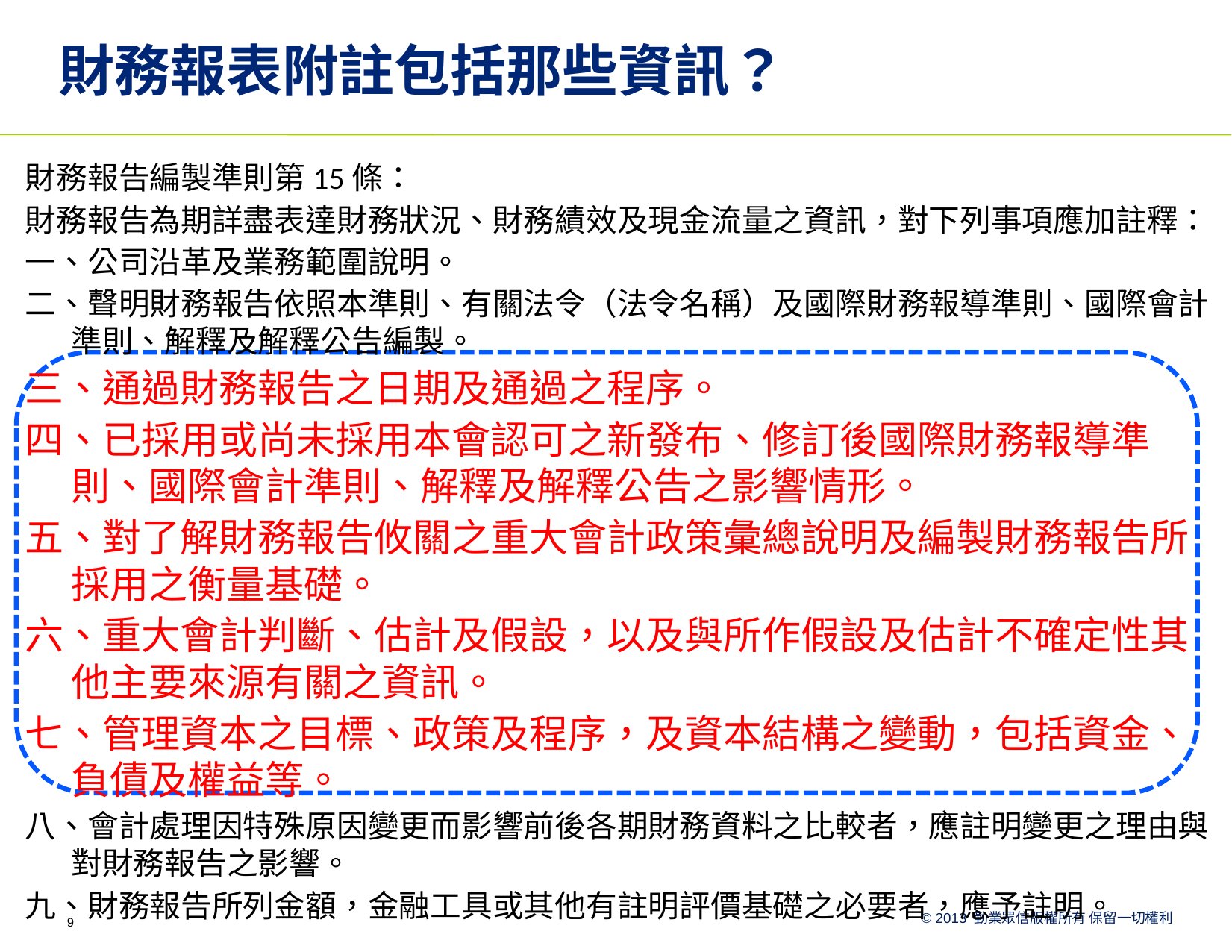

# 財務報表附註包括那些資訊？
財務報告編製準則第15條：
財務報告為期詳盡表達財務狀況、財務績效及現金流量之資訊，對下列事項應加註釋：
一、公司沿革及業務範圍說明。
二、聲明財務報告依照本準則、有關法令（法令名稱）及國際財務報導準則、國際會計準則、解釋及解釋公告編製。
三、通過財務報告之日期及通過之程序。
四、已採用或尚未採用本會認可之新發布、修訂後國際財務報導準則、國際會計準則、解釋及解釋公告之影響情形。
五、對了解財務報告攸關之重大會計政策彙總說明及編製財務報告所採用之衡量基礎。
六、重大會計判斷、估計及假設，以及與所作假設及估計不確定性其他主要來源有關之資訊。
七、管理資本之目標、政策及程序，及資本結構之變動，包括資金、負債及權益等。
八、會計處理因特殊原因變更而影響前後各期財務資料之比較者，應註明變更之理由與對財務報告之影響。
九、財務報告所列金額，金融工具或其他有註明評價基礎之必要者，應予註明。
…..

9